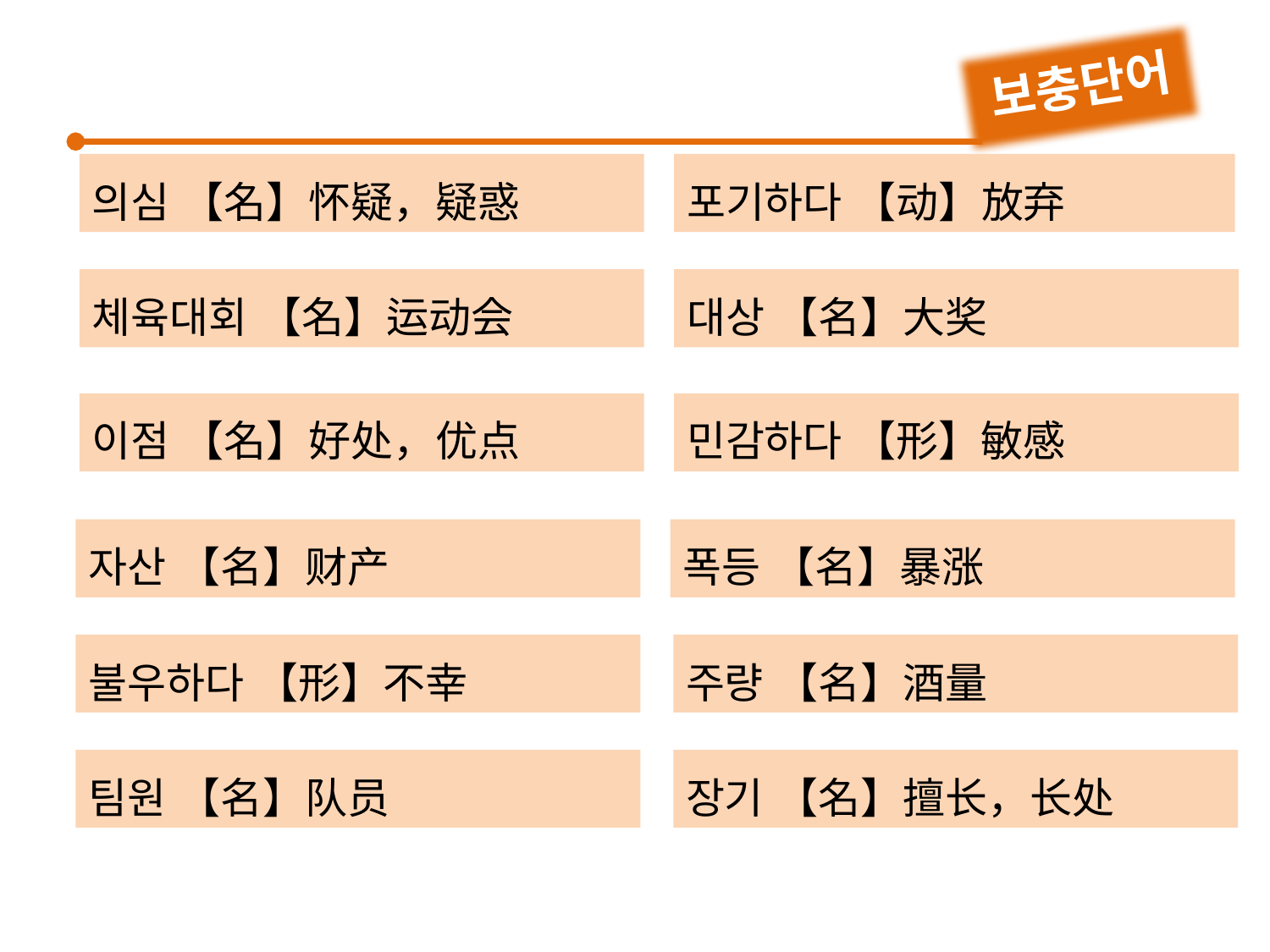

보충단어
의심 【名】怀疑，疑惑
체육대회 【名】运动会
이점 【名】好处，优点
자산 【名】财产
포기하다 【动】放弃
대상 【名】大奖
민감하다 【形】敏感
폭등 【名】暴涨
불우하다 【形】不幸
팀원 【名】队员
주량 【名】酒量
장기 【名】擅长，长处